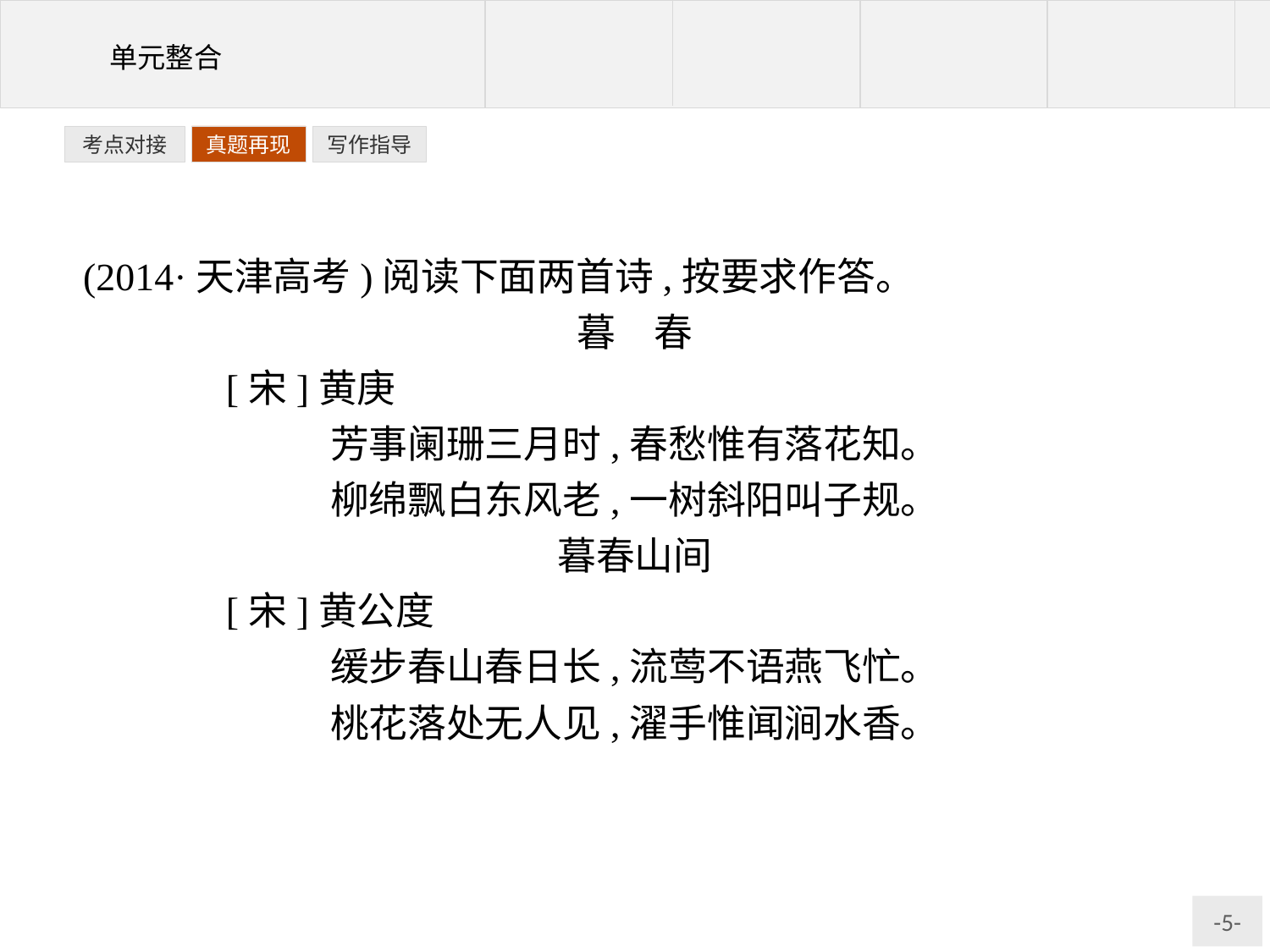

写作指导
考点对接
真题再现
(2014·天津高考)阅读下面两首诗,按要求作答。
暮　春
	[宋]黄庚
芳事阑珊三月时,春愁惟有落花知。
柳绵飘白东风老,一树斜阳叫子规。
暮春山间
	[宋]黄公度
缓步春山春日长,流莺不语燕飞忙。
桃花落处无人见,濯手惟闻涧水香。